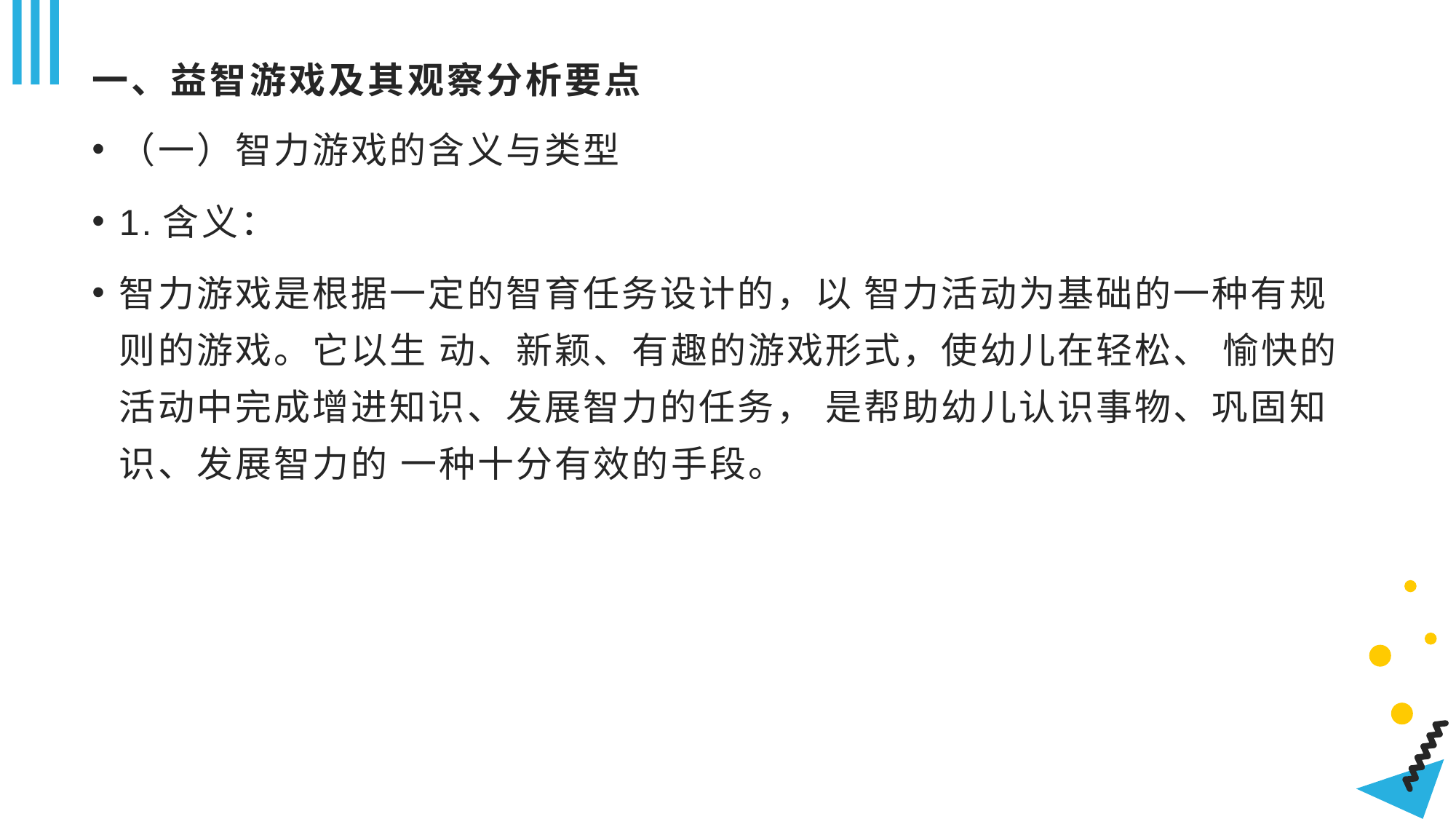

# 一、益智游戏及其观察分析要点
（一）智力游戏的含义与类型
1.含义：
智力游戏是根据一定的智育任务设计的，以 智力活动为基础的一种有规则的游戏。它以生 动、新颖、有趣的游戏形式，使幼儿在轻松、 愉快的活动中完成增进知识、发展智力的任务， 是帮助幼儿认识事物、巩固知识、发展智力的 一种十分有效的手段。